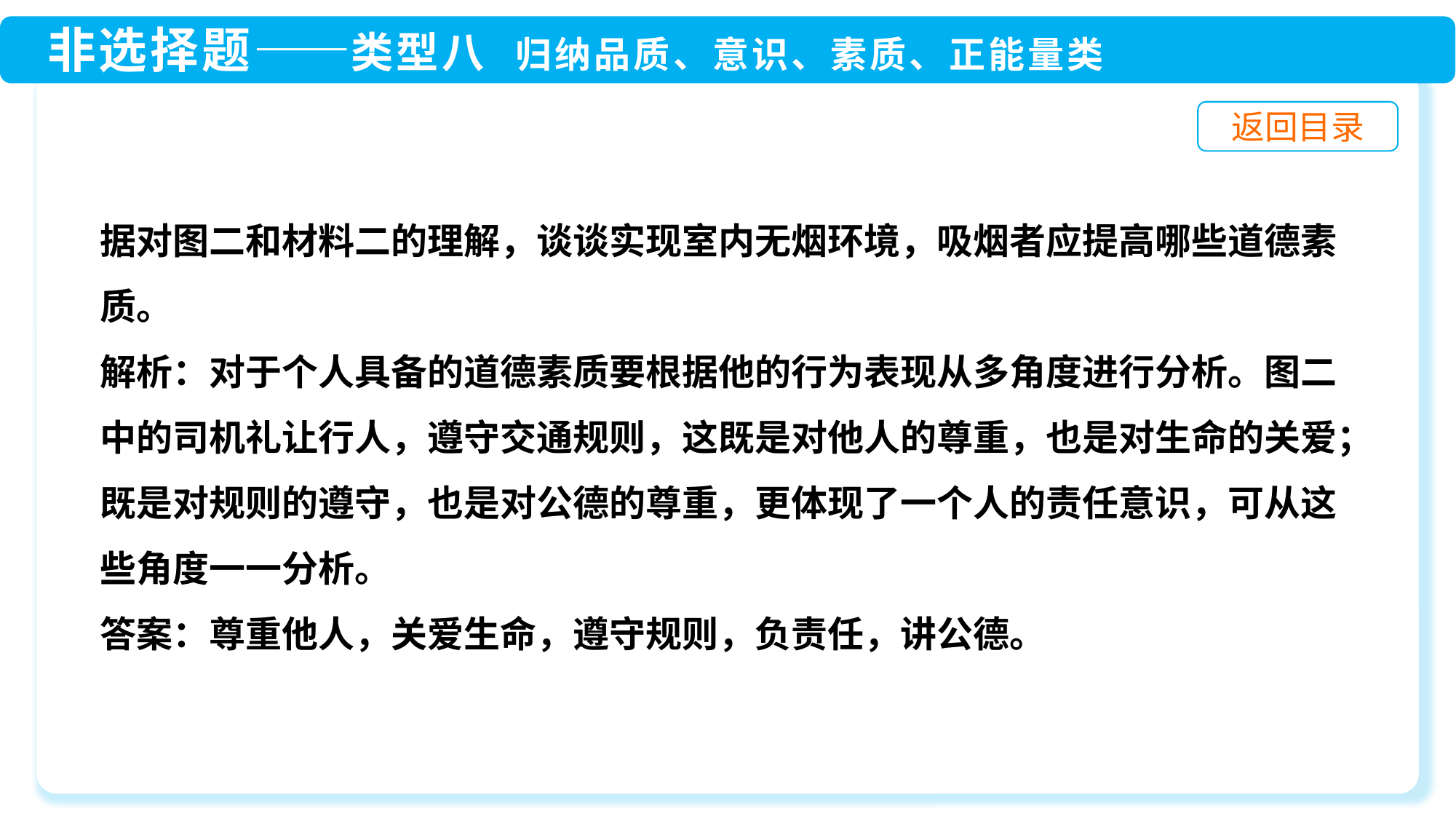

据对图二和材料二的理解，谈谈实现室内无烟环境，吸烟者应提高哪些道德素质。
解析：对于个人具备的道德素质要根据他的行为表现从多角度进行分析。图二中的司机礼让行人，遵守交通规则，这既是对他人的尊重，也是对生命的关爱；既是对规则的遵守，也是对公德的尊重，更体现了一个人的责任意识，可从这些角度一一分析。
答案：尊重他人，关爱生命，遵守规则，负责任，讲公德。